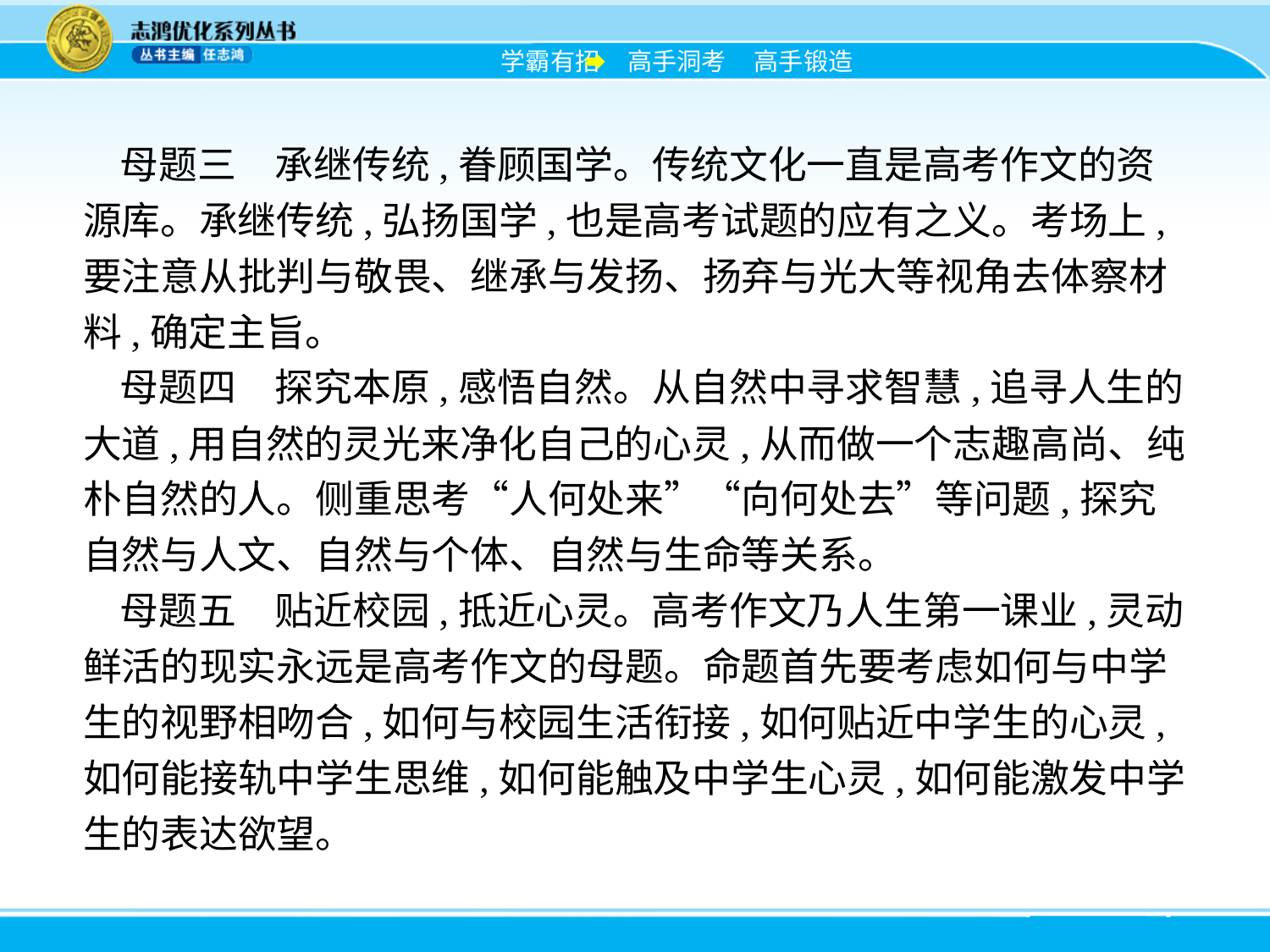

母题三　承继传统,眷顾国学。传统文化一直是高考作文的资源库。承继传统,弘扬国学,也是高考试题的应有之义。考场上,要注意从批判与敬畏、继承与发扬、扬弃与光大等视角去体察材料,确定主旨。
母题四　探究本原,感悟自然。从自然中寻求智慧,追寻人生的大道,用自然的灵光来净化自己的心灵,从而做一个志趣高尚、纯朴自然的人。侧重思考“人何处来”“向何处去”等问题,探究自然与人文、自然与个体、自然与生命等关系。
母题五　贴近校园,抵近心灵。高考作文乃人生第一课业,灵动鲜活的现实永远是高考作文的母题。命题首先要考虑如何与中学生的视野相吻合,如何与校园生活衔接,如何贴近中学生的心灵,如何能接轨中学生思维,如何能触及中学生心灵,如何能激发中学生的表达欲望。